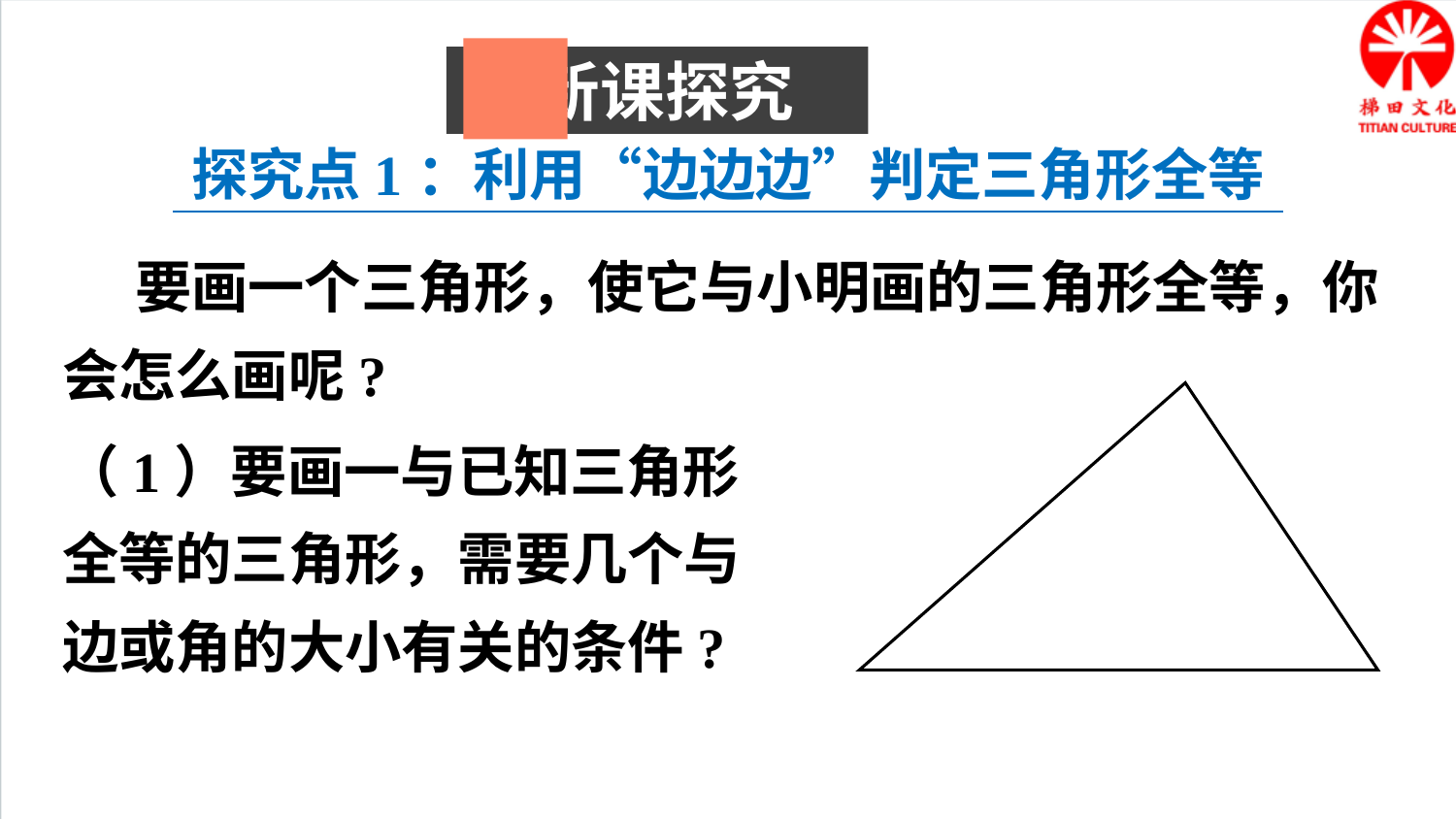

新课探究
探究点1：利用“边边边”判定三角形全等
要画一个三角形，使它与小明画的三角形全等，你会怎么画呢?

（1）要画一与已知三角形全等的三角形，需要几个与边或角的大小有关的条件?